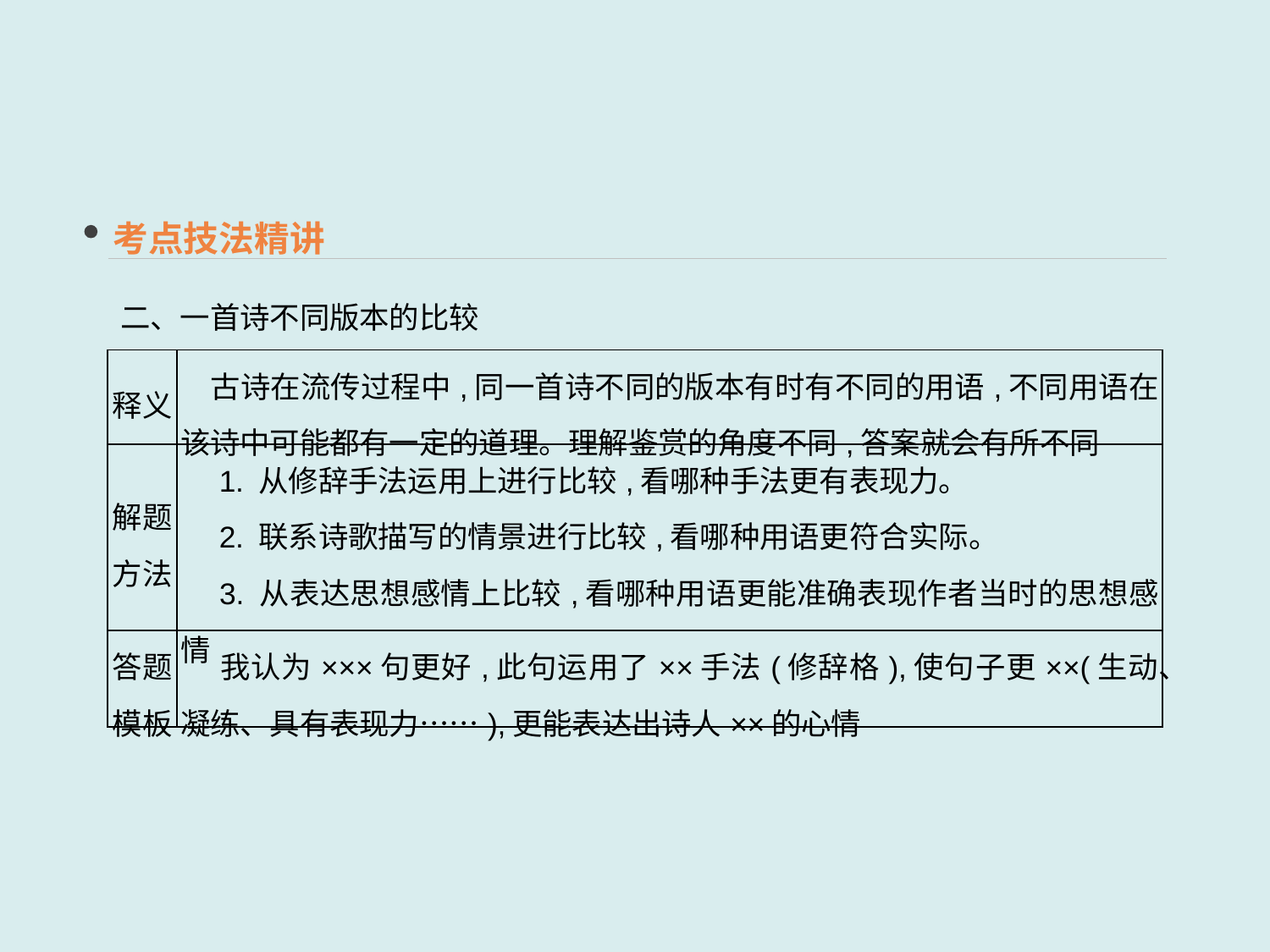

考点技法精讲

二、一首诗不同版本的比较
| 释义 | 古诗在流传过程中,同一首诗不同的版本有时有不同的用语,不同用语在该诗中可能都有一定的道理。理解鉴赏的角度不同,答案就会有所不同 |
| --- | --- |
| 解题方法 | 1. 从修辞手法运用上进行比较,看哪种手法更有表现力。 　2. 联系诗歌描写的情景进行比较,看哪种用语更符合实际。 　3. 从表达思想感情上比较,看哪种用语更能准确表现作者当时的思想感情 |
| 答题模板 | 我认为×××句更好,此句运用了××手法(修辞格),使句子更××(生动、凝练、具有表现力……),更能表达出诗人××的心情 |